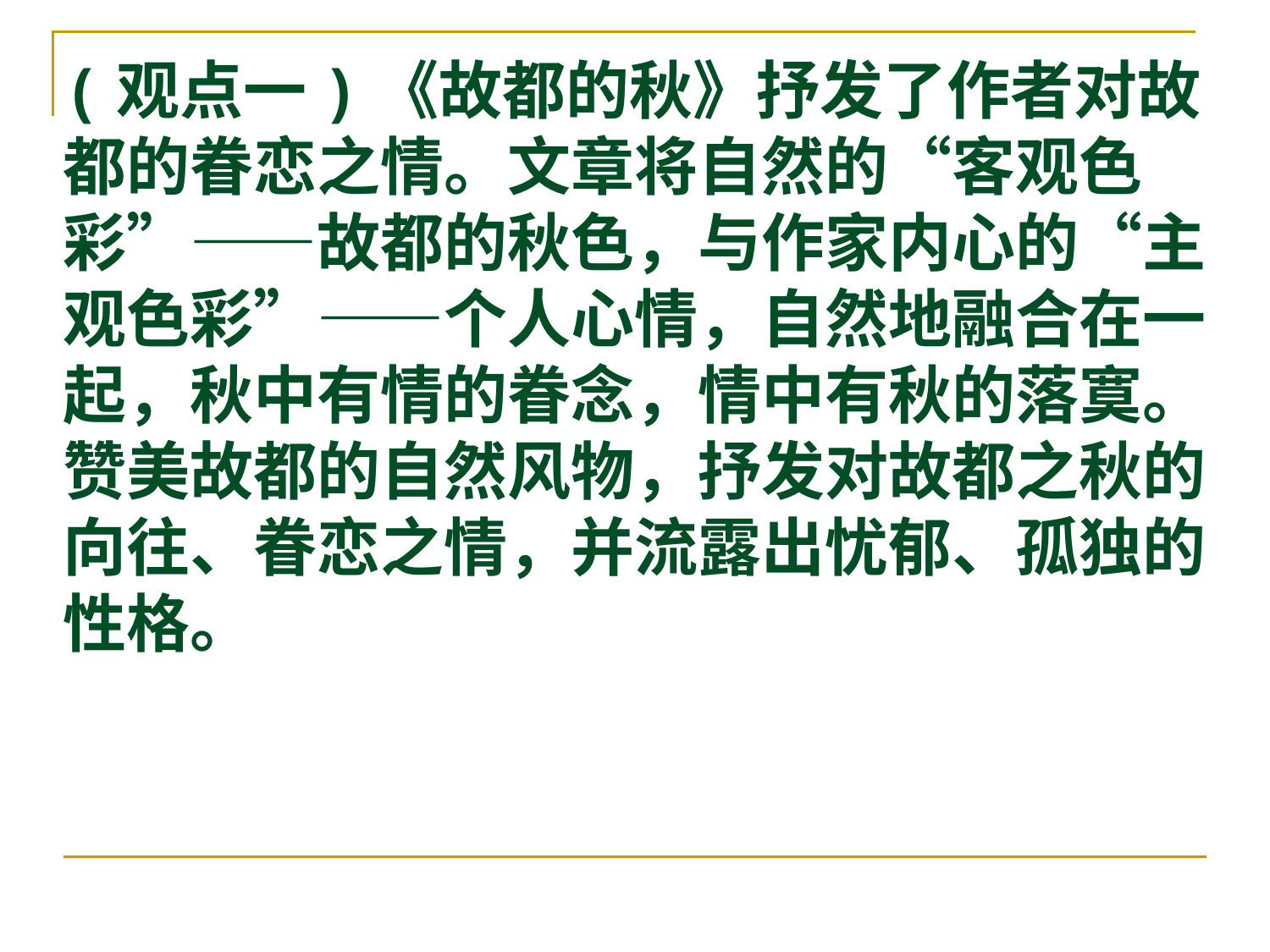

(观点一)《故都的秋》抒发了作者对故都的眷恋之情。文章将自然的“客观色彩”——故都的秋色，与作家内心的“主观色彩”——个人心情，自然地融合在一起，秋中有情的眷念，情中有秋的落寞。赞美故都的自然风物，抒发对故都之秋的向往、眷恋之情，并流露出忧郁、孤独的性格。